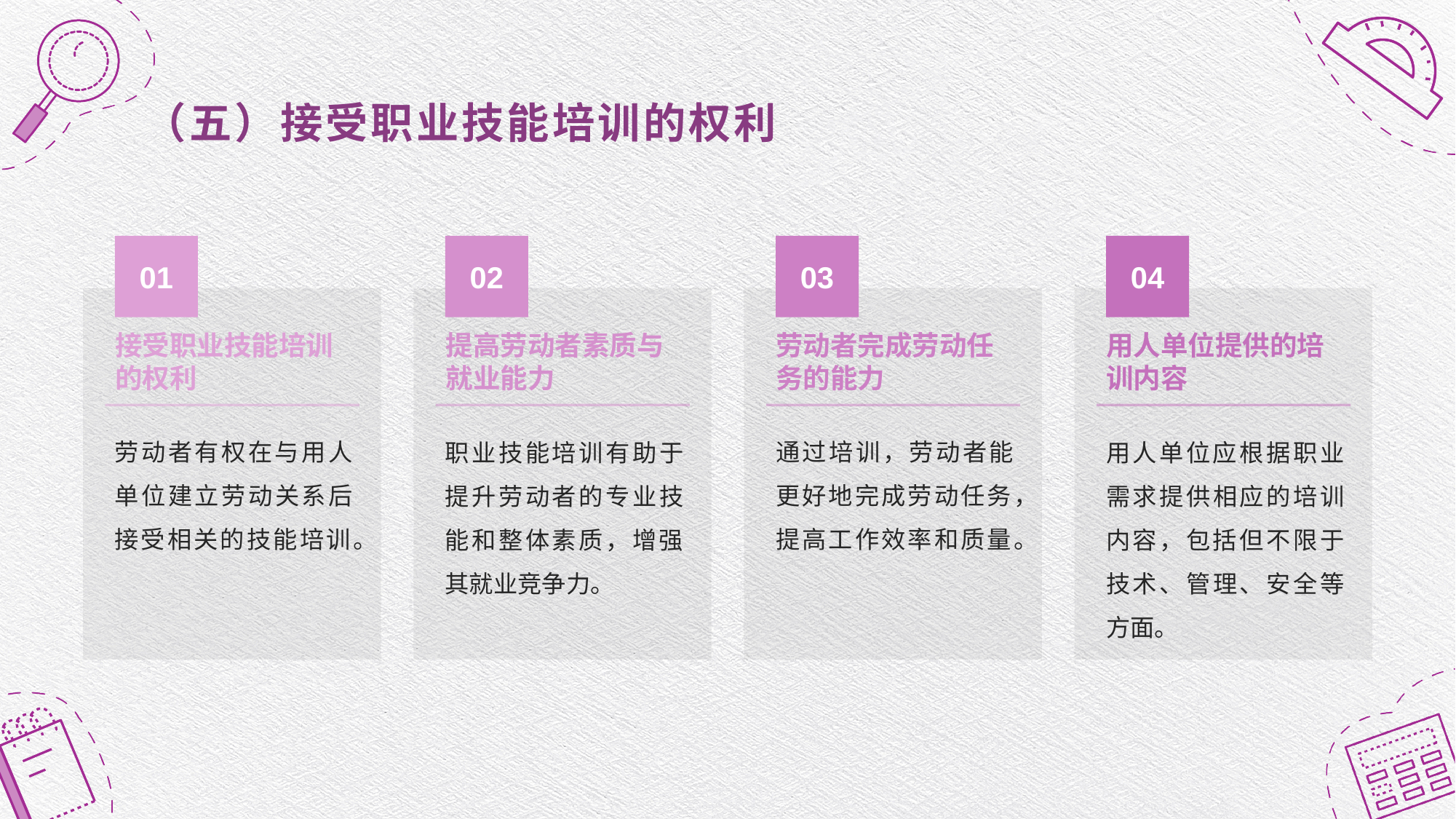

（五）接受职业技能培训的权利
01
02
03
04

接受职业技能培训的权利
劳动者完成劳动任务的能力
提高劳动者素质与就业能力
用人单位提供的培训内容
劳动者有权在与用人单位建立劳动关系后接受相关的技能培训。
通过培训，劳动者能更好地完成劳动任务，提高工作效率和质量。
职业技能培训有助于提升劳动者的专业技能和整体素质，增强其就业竞争力。
用人单位应根据职业需求提供相应的培训内容，包括但不限于技术、管理、安全等方面。